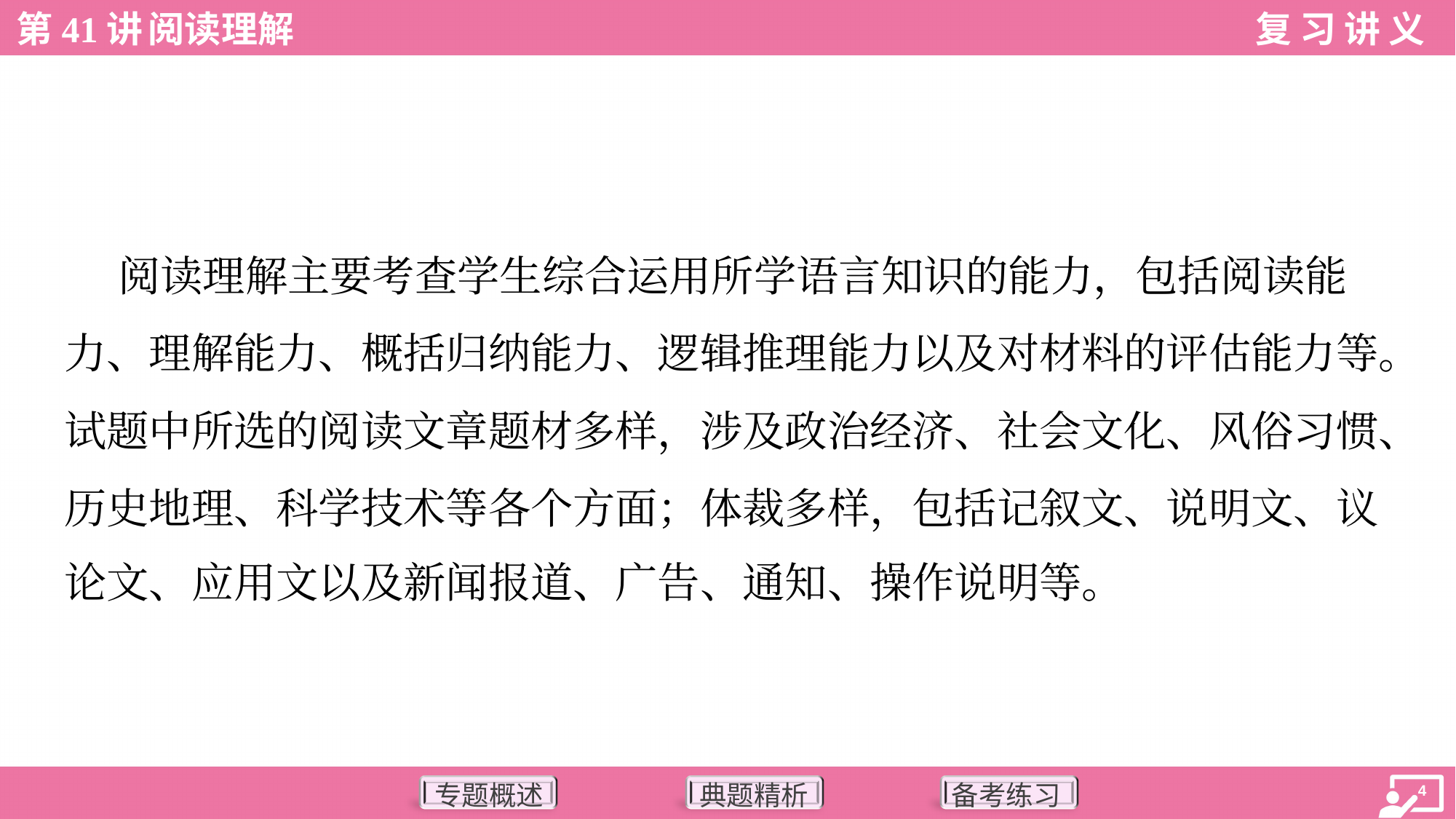

阅读理解主要考查学生综合运用所学语言知识的能力，包括阅读能
力、理解能力、概括归纳能力、逻辑推理能力以及对材料的评估能力等。
试题中所选的阅读文章题材多样，涉及政治经济、社会文化、风俗习惯、
历史地理、科学技术等各个方面；体裁多样，包括记叙文、说明文、议
论文、应用文以及新闻报道、广告、通知、操作说明等。